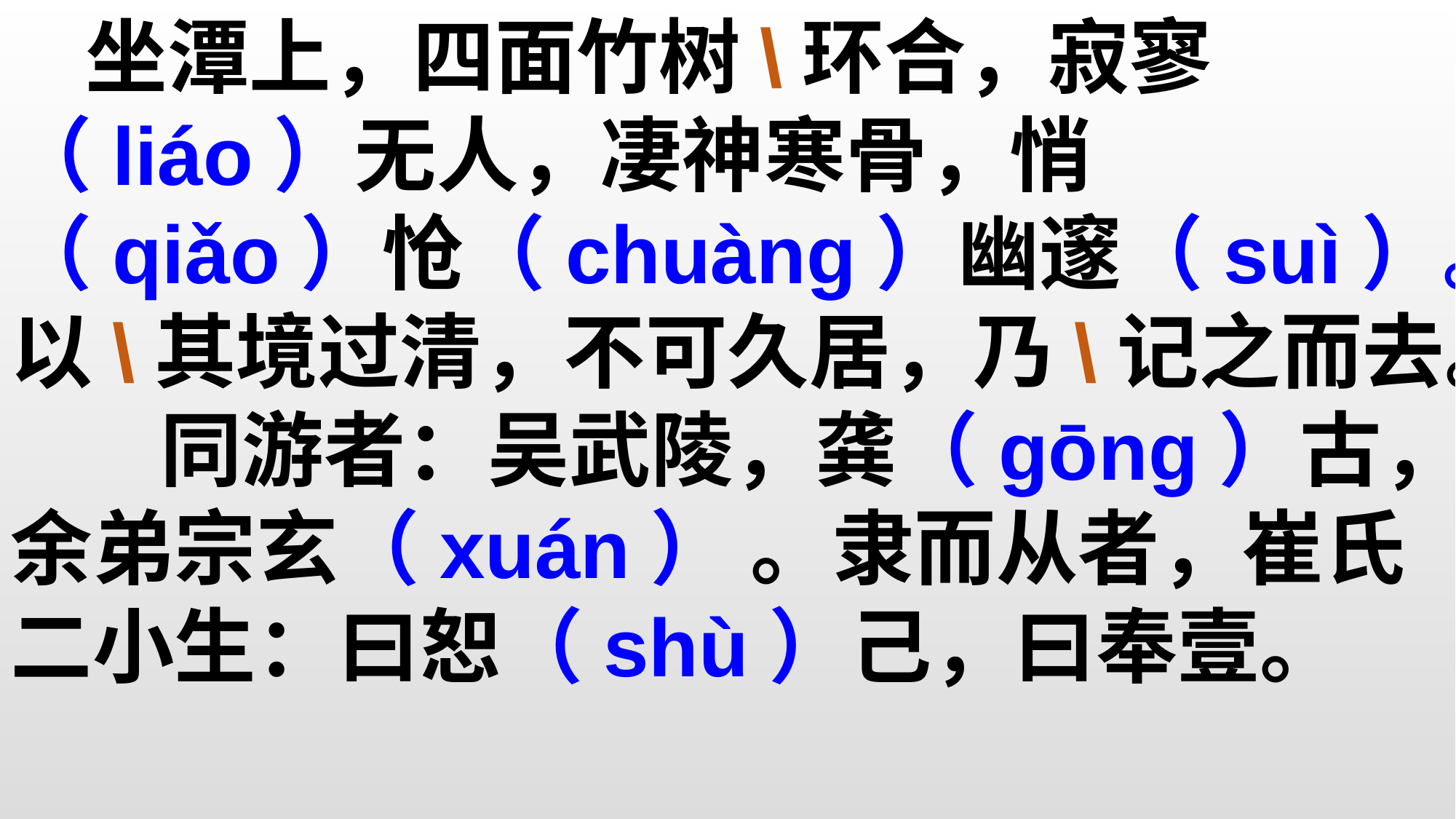

坐潭上，四面竹树\环合，寂寥（liáo）无人，凄神寒骨，悄（qiǎo）怆（chuàng）幽邃（suì）。以\其境过清，不可久居，乃\记之而去。
       同游者：吴武陵，龚（gōng）古，余弟宗玄（xuán） 。隶而从者，崔氏二小生：曰恕（shù）己，曰奉壹。